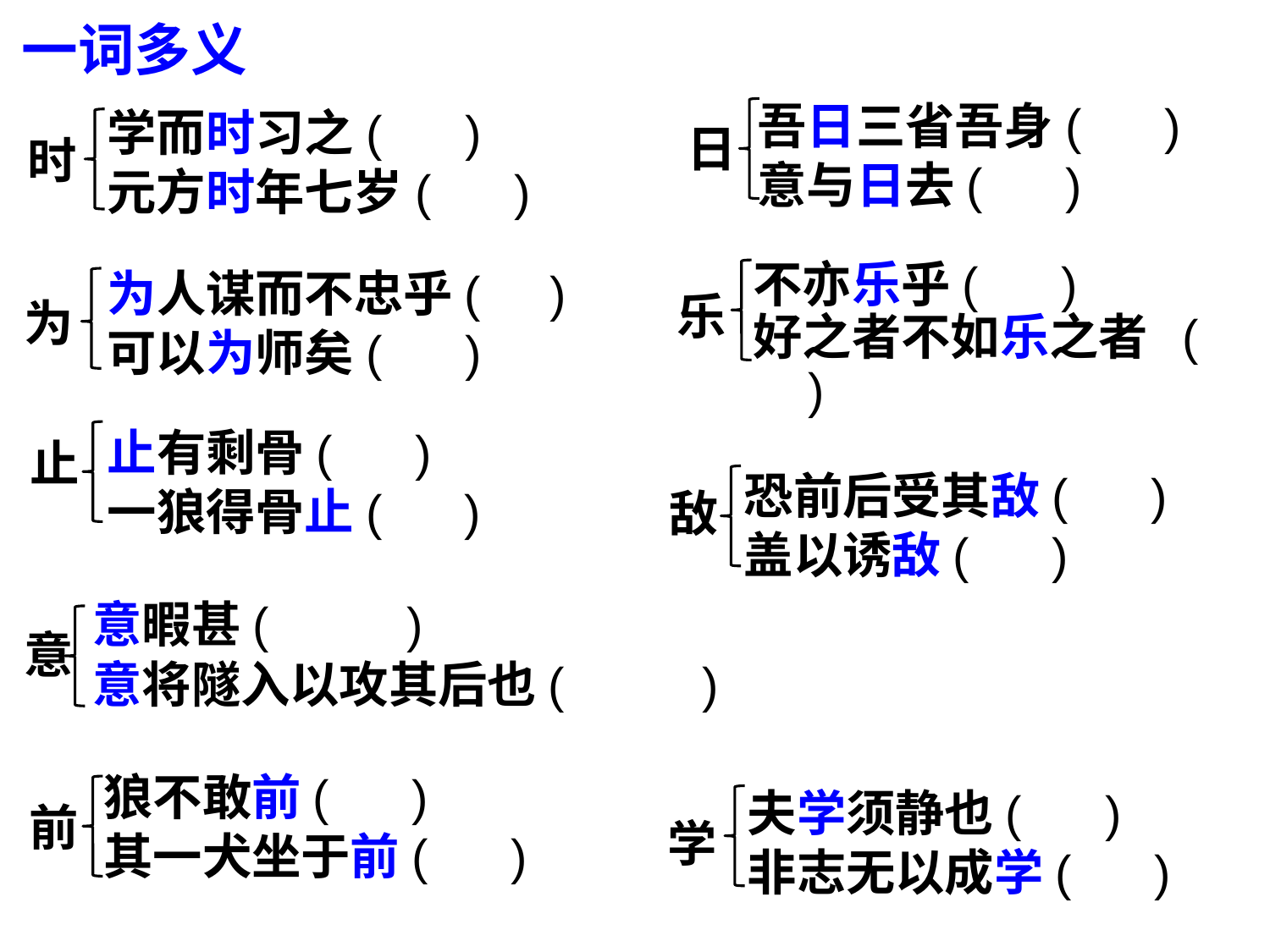

一词多义
吾日三省吾身(      )
意与日去(      )
学而时习之(      )
元方时年七岁(      )

日
时
不亦乐乎(      )
好之者不如乐之者  (         )
为人谋而不忠乎(     )
可以为师矣(      )

乐
为
止有剩骨(      )
一狼得骨止(      )

止
恐前后受其敌(      )
盖以诱敌(      )

敌
意暇甚(          )
意将隧入以攻其后也(          )

意
狼不敢前(      )
其一犬坐于前(      )

夫学须静也(      )
非志无以成学(      )

前
学